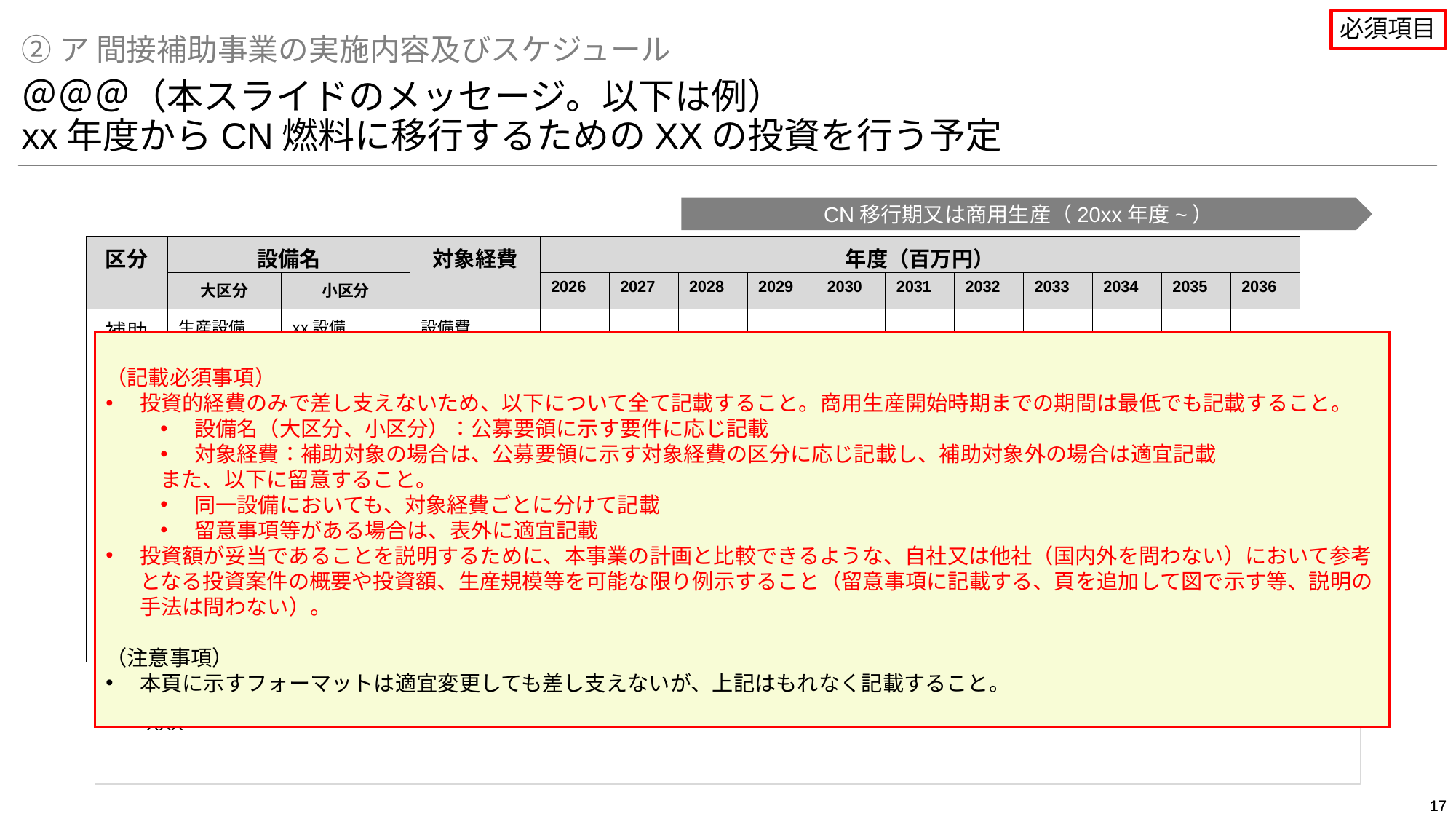

必須項目
②ア 間接補助事業の実施内容及びスケジュール
＠＠＠（本スライドのメッセージ。以下は例）
xx年度からCN燃料に移行するためのXXの投資を行う予定
CN移行期又は商用生産（20xx年度~）
| 区分 | 設備名 |  | 対象経費 | 年度（百万円） |  |  |  |  |  |  |  |  |  |  |
| --- | --- | --- | --- | --- | --- | --- | --- | --- | --- | --- | --- | --- | --- | --- |
|  | 大区分 | 小区分 |  | 2026 | 2027 | 2028 | 2029 | 2030 | 2031 | 2032 | 2033 | 2034 | 2035 | 2036 |
| 補助 対象 | 生産設備 | xx設備 | 設備費 |  |  |  |  |  |  |  |  |  |  |  |
| 補 助 対 象 | 附帯設備 | xx設備 | 建物等取得費 |  |  |  |  |  |  |  |  |  |  |  |
| 補 助 対 象 | xxx |  | xxx |  |  |  |  |  |  |  |  |  |  |  |
| 補 助 対 象 | xxx |  | xxx |  |  |  |  |  |  |  |  |  |  |  |
| 補 助 対 象 | xxx |  | xxx |  |  |  |  |  |  |  |  |  |  |  |
| 補助 対象外 | xxx |  | xxx |  |  |  |  |  |  |  |  |  |  |  |
| 補 助 対 象 外 | xxx |  | xxx |  |  |  |  |  |  |  |  |  |  |  |
| 補 助 対 象 外 | xxx |  | xxx |  |  |  |  |  |  |  |  |  |  |  |
| 補 助 対 象 外 | xxx |  | xxx |  |  |  |  |  |  |  |  |  |  |  |
| 補 助 対 象 外 | xxx |  | xxx |  |  |  |  |  |  |  |  |  |  |  |
（記載必須事項）
投資的経費のみで差し支えないため、以下について全て記載すること。商用生産開始時期までの期間は最低でも記載すること。
設備名（大区分、小区分）：公募要領に示す要件に応じ記載
対象経費：補助対象の場合は、公募要領に示す対象経費の区分に応じ記載し、補助対象外の場合は適宜記載
また、以下に留意すること。
同一設備においても、対象経費ごとに分けて記載
留意事項等がある場合は、表外に適宜記載
投資額が妥当であることを説明するために、本事業の計画と比較できるような、自社又は他社（国内外を問わない）において参考となる投資案件の概要や投資額、生産規模等を可能な限り例示すること（留意事項に記載する、頁を追加して図で示す等、説明の手法は問わない）。

（注意事項）
本頁に示すフォーマットは適宜変更しても差し支えないが、上記はもれなく記載すること。

（留意事項等）
　・XXX